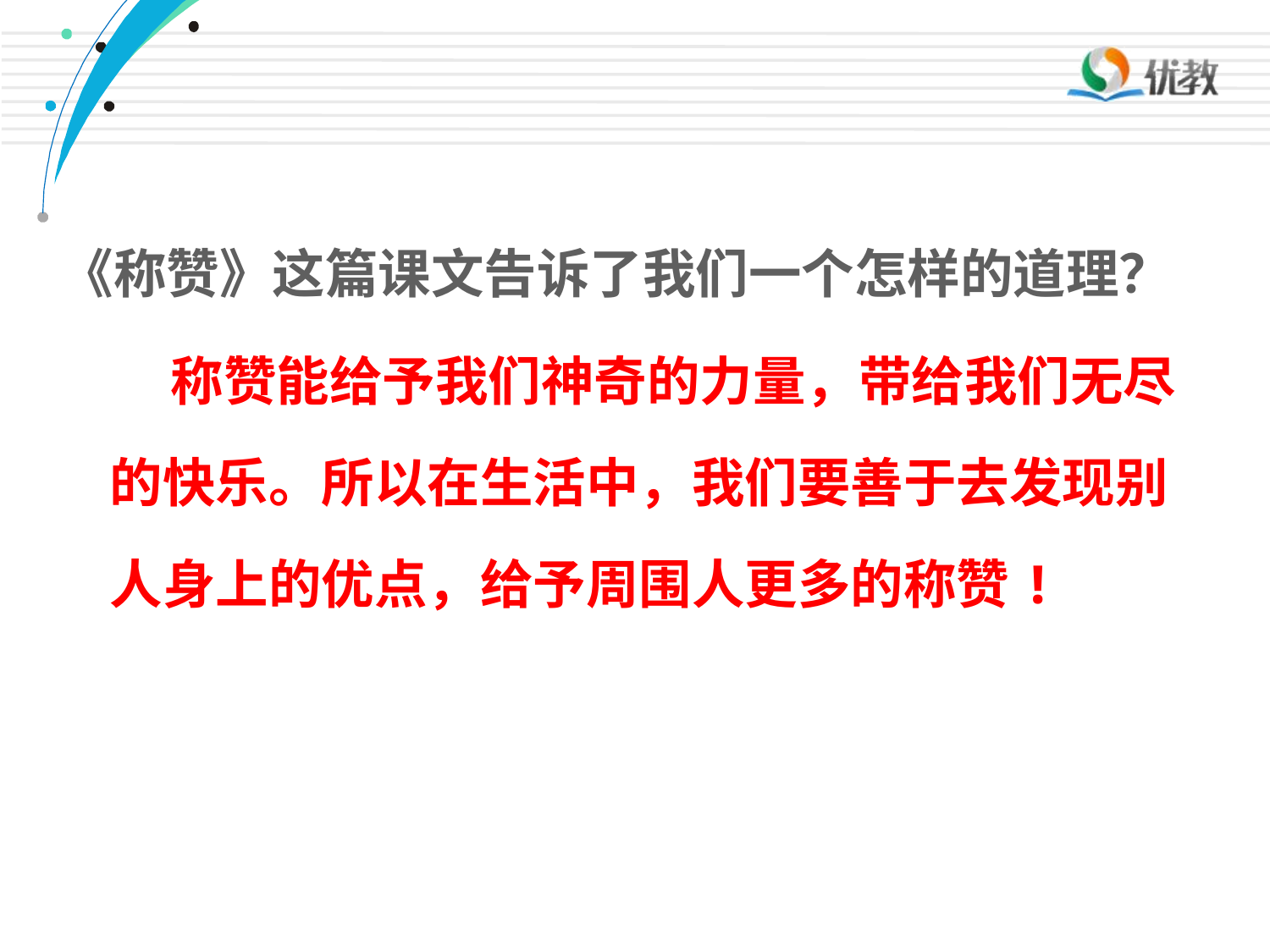

《称赞》这篇课文告诉了我们一个怎样的道理？
    称赞能给予我们神奇的力量，带给我们无尽的快乐。所以在生活中，我们要善于去发现别人身上的优点，给予周围人更多的称赞!